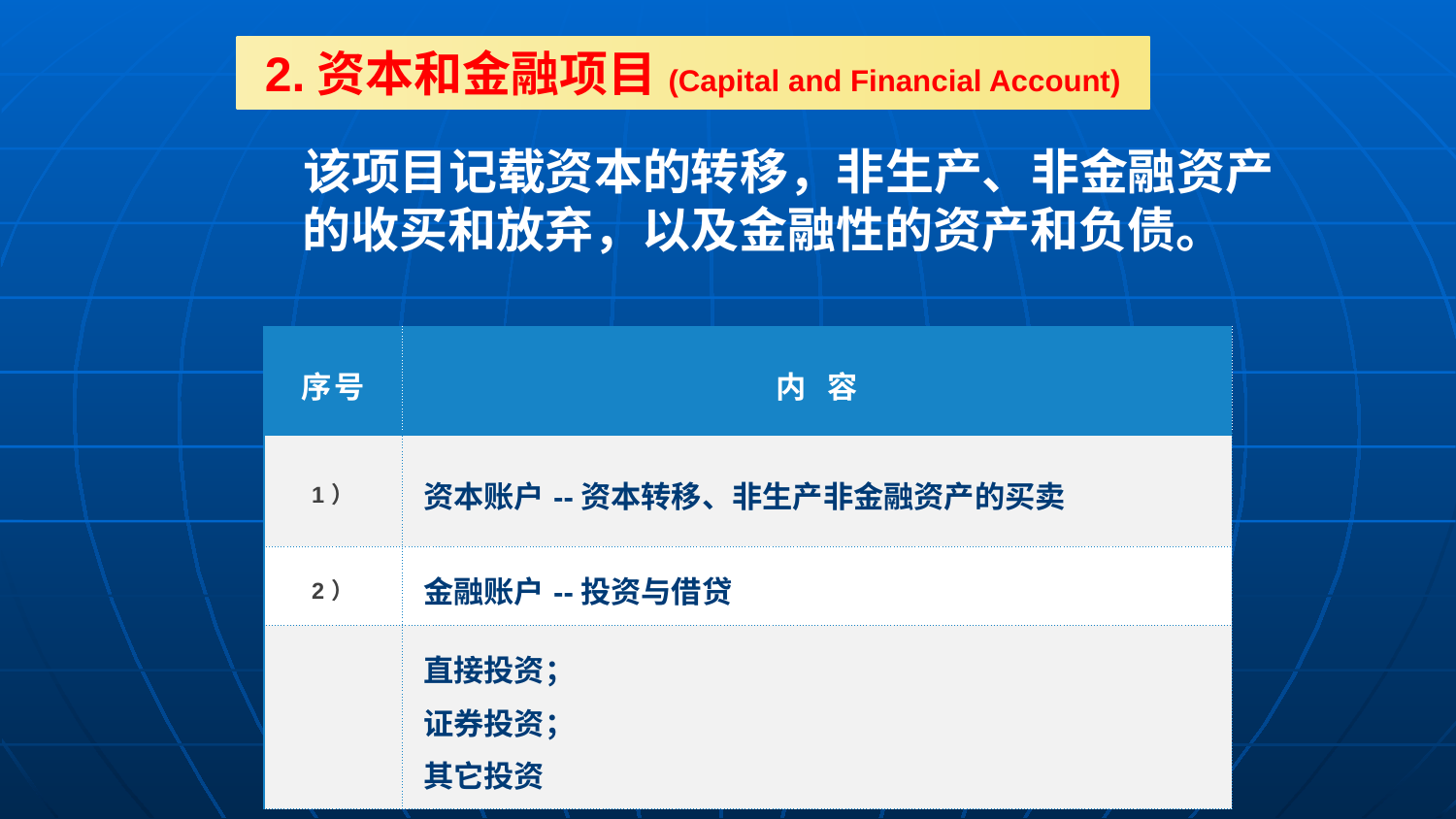

该项目记载资本的转移，非生产、非金融资产的收买和放弃，以及金融性的资产和负债。

2.资本和金融项目(Capital and Financial Account)
| 序号 | 内 容 |
| --- | --- |
| 1） | 资本账户--资本转移、非生产非金融资产的买卖 |
| 2） | 金融账户--投资与借贷 |
|  | 直接投资； 证券投资； 其它投资 |